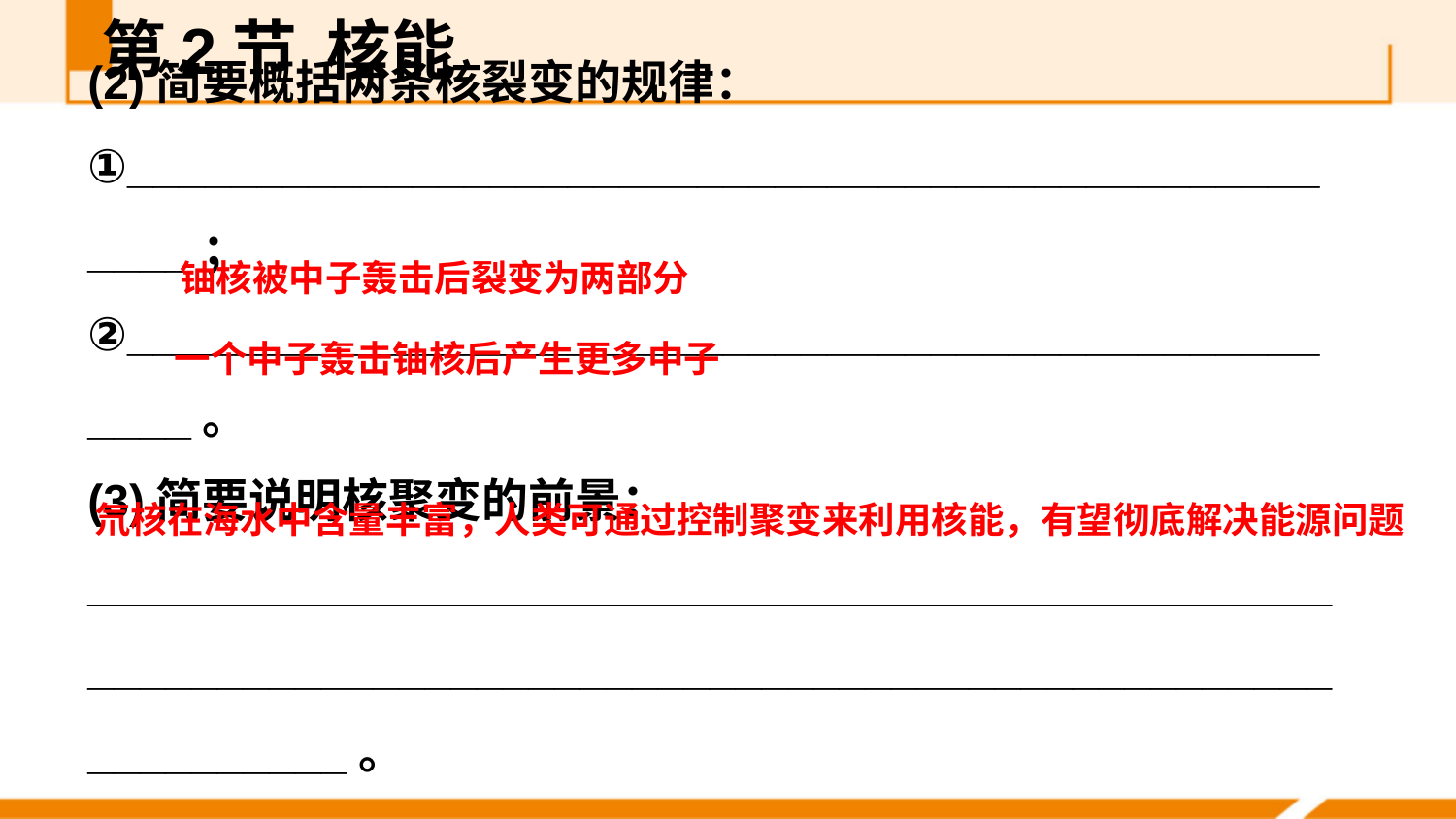

第2节  核能
(2)简要概括两条核裂变的规律：
①__________________________________________________；
②__________________________________________________。
(3)简要说明核聚变的前景：__________________________________________________________________________________________________________。
铀核被中子轰击后裂变为两部分
一个中子轰击铀核后产生更多中子
氘核在海水中含量丰富，人类可通过控制聚变来利用核能，有望彻底解决能源问题